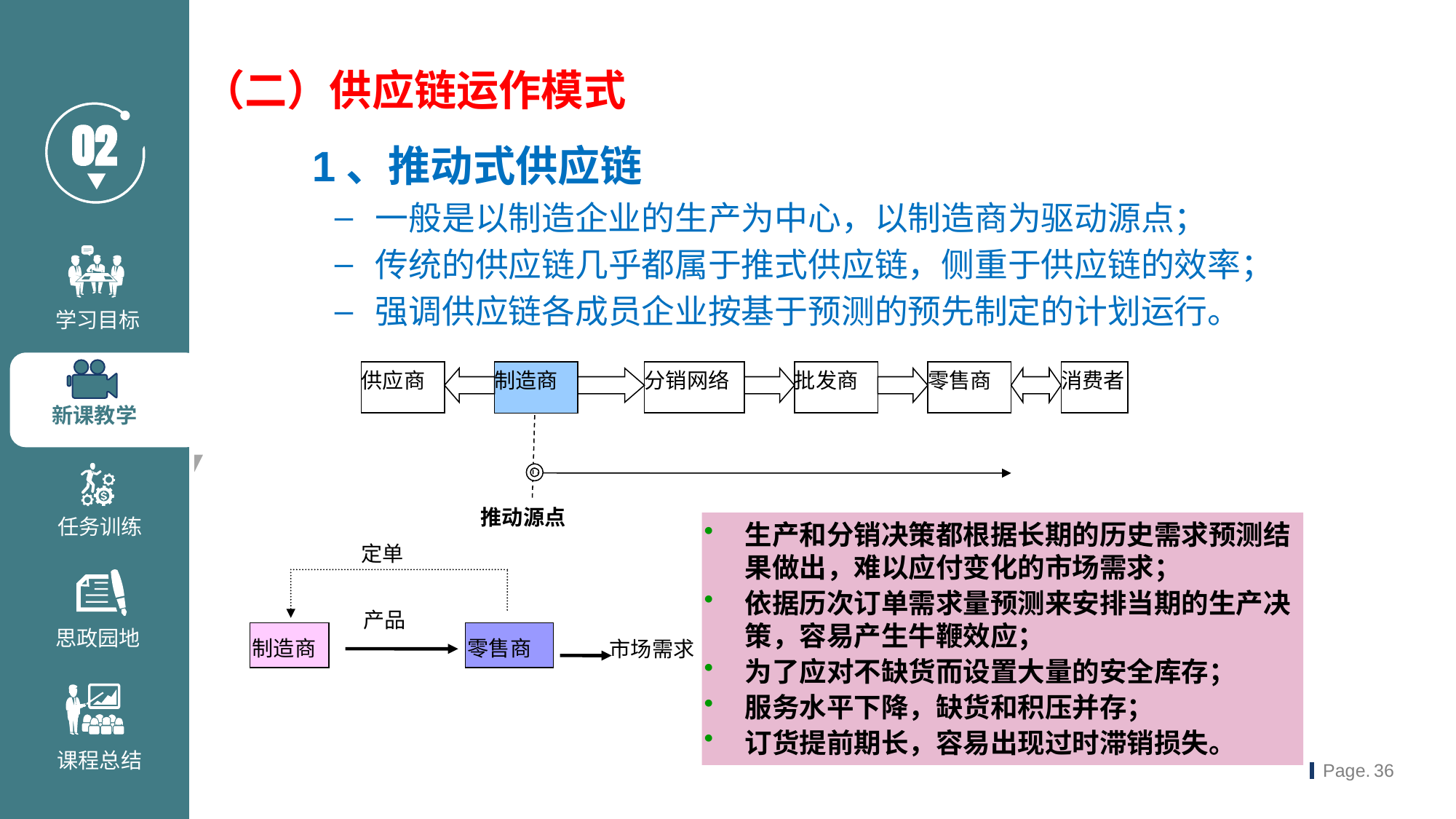

（二）供应链运作模式
    1、推动式供应链
一般是以制造企业的生产为中心，以制造商为驱动源点；
传统的供应链几乎都属于推式供应链，侧重于供应链的效率；
强调供应链各成员企业按基于预测的预先制定的计划运行。

供应商
分销网络
批发商
零售商
消费者
制造商

推动源点
生产和分销决策都根据长期的历史需求预测结果做出，难以应付变化的市场需求；
依据历次订单需求量预测来安排当期的生产决策，容易产生牛鞭效应；
为了应对不缺货而设置大量的安全库存；
服务水平下降，缺货和积压并存；
订货提前期长，容易出现过时滞销损失。

定单

产品

制造商
零售商
市场需求